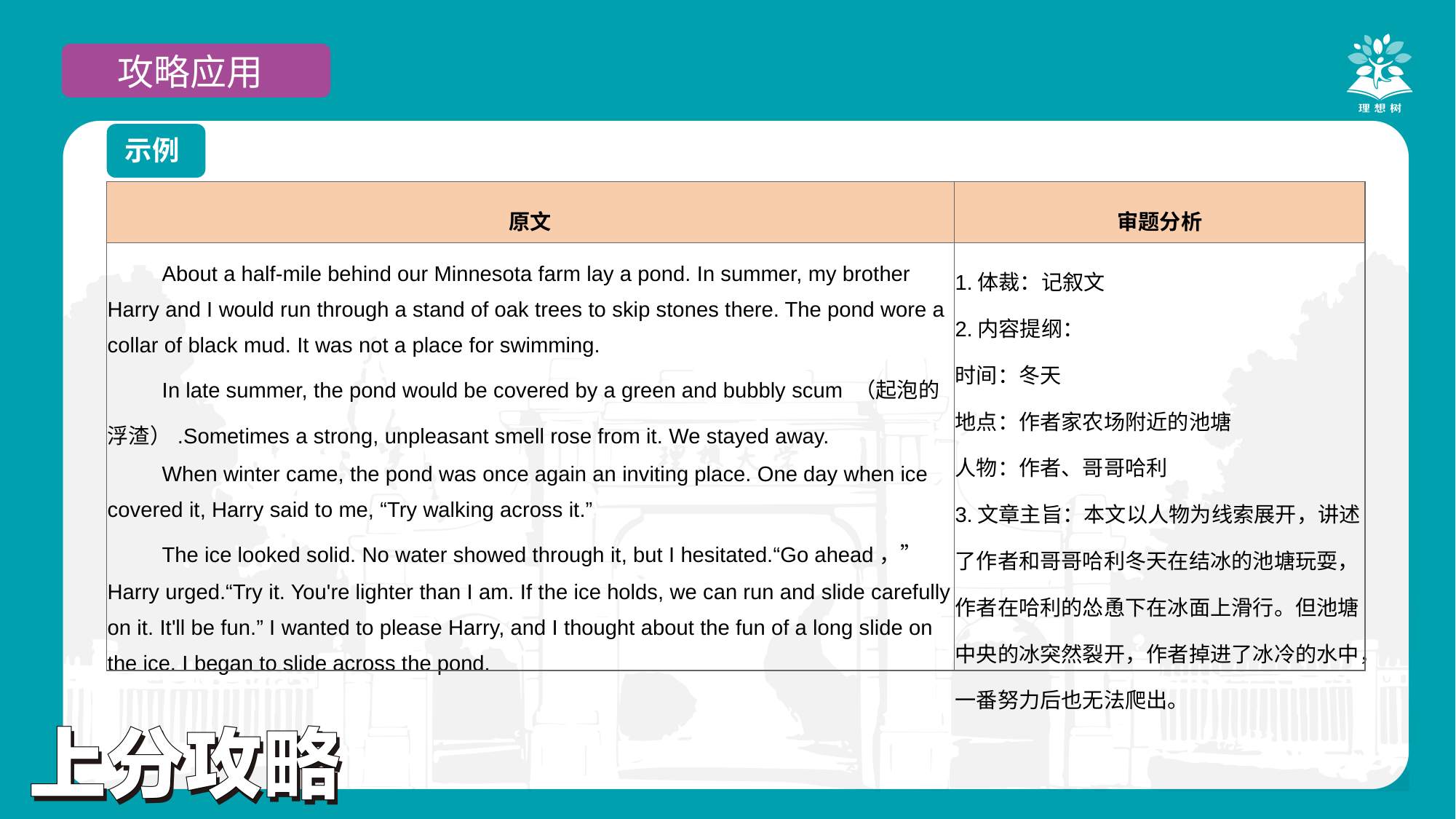

攻略应用

示例
| 原文 | 审题分析 |
| --- | --- |
| About a half-mile behind our Minnesota farm lay a pond. In summer, my brother Harry and I would run through a stand of oak trees to skip stones there. The pond wore a collar of black mud. It was not a place for swimming. In late summer, the pond would be covered by a green and bubbly scum （起泡的浮渣）.Sometimes a strong, unpleasant smell rose from it. We stayed away. When winter came, the pond was once again an inviting place. One day when ice covered it, Harry said to me, “Try walking across it.” The ice looked solid. No water showed through it, but I hesitated.“Go ahead，” Harry urged.“Try it. You're lighter than I am. If the ice holds, we can run and slide carefully on it. It'll be fun.” I wanted to please Harry, and I thought about the fun of a long slide on the ice. I began to slide across the pond. | 1.体裁：记叙文 2.内容提纲： 时间：冬天 地点：作者家农场附近的池塘 人物：作者、哥哥哈利 3.文章主旨：本文以人物为线索展开，讲述了作者和哥哥哈利冬天在结冰的池塘玩耍，作者在哈利的怂恿下在冰面上滑行。但池塘中央的冰突然裂开，作者掉进了冰冷的水中，一番努力后也无法爬出。 |